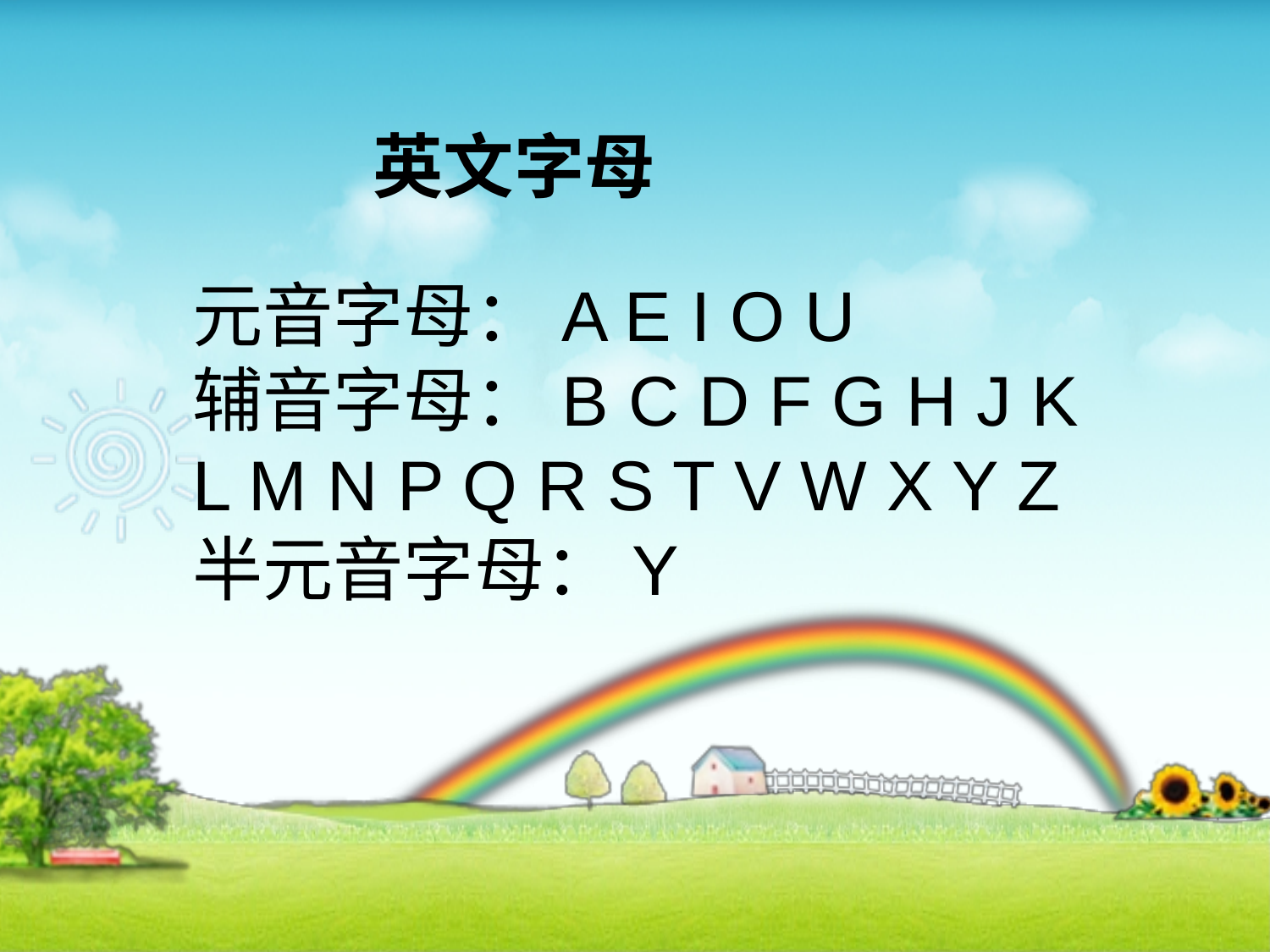

英文字母
元音字母：A E I O U
辅音字母：B C D F G H J K L M N P Q R S T V W X Y Z
半元音字母：Y